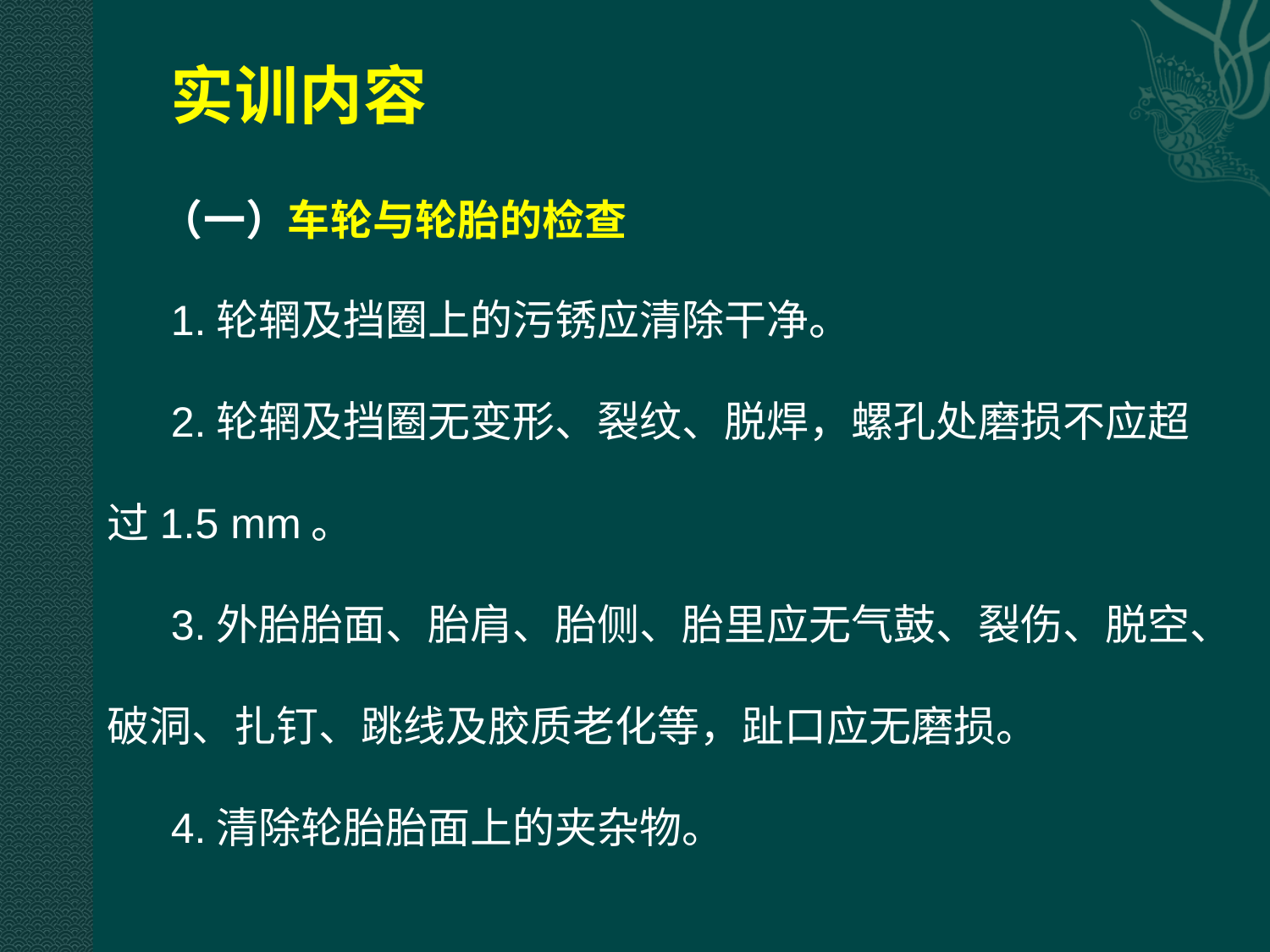

# 实训内容
（一）车轮与轮胎的检查
1.轮辋及挡圈上的污锈应清除干净。
2.轮辋及挡圈无变形、裂纹、脱焊，螺孔处磨损不应超过1.5 mm。
3.外胎胎面、胎肩、胎侧、胎里应无气鼓、裂伤、脱空、破洞、扎钉、跳线及胶质老化等，趾口应无磨损。
4.清除轮胎胎面上的夹杂物。